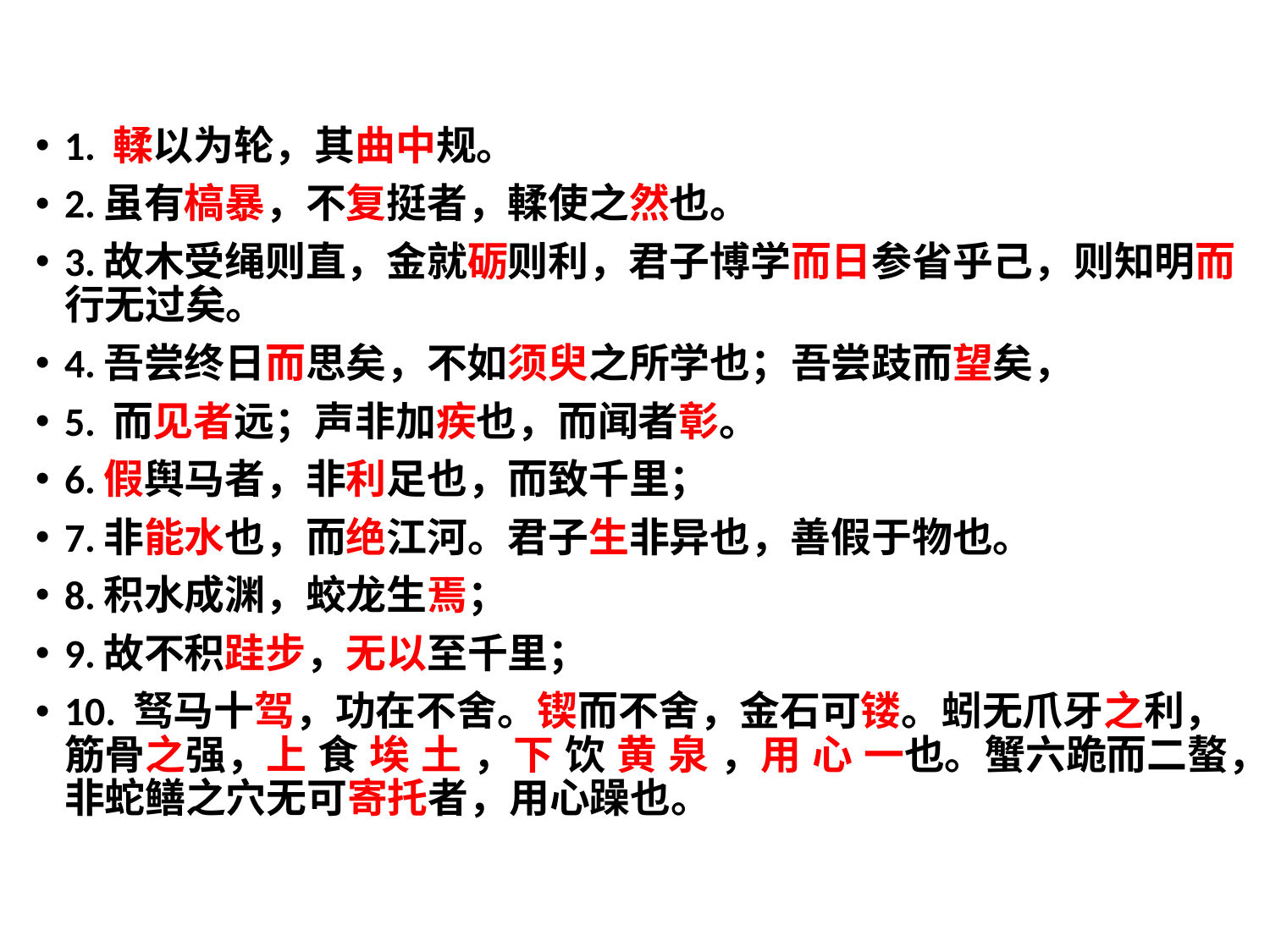

1. 輮以为轮，其曲中规。
2.虽有槁暴，不复挺者，輮使之然也。
3.故木受绳则直，金就砺则利，君子博学而日参省乎己，则知明而行无过矣。
4.吾尝终日而思矣，不如须臾之所学也；吾尝跂而望矣，
5. 而见者远；声非加疾也，而闻者彰。
6.假舆马者，非利足也，而致千里；
7.非能水也，而绝江河。君子生非异也，善假于物也。
8.积水成渊，蛟龙生焉；
9.故不积跬步，无以至千里；
10. 驽马十驾，功在不舍。锲而不舍，金石可镂。蚓无爪牙之利，筋骨之强，上 食 埃 土 ，下 饮 黄 泉 ，用 心 一也。蟹六跪而二螯，非蛇鳝之穴无可寄托者，用心躁也。